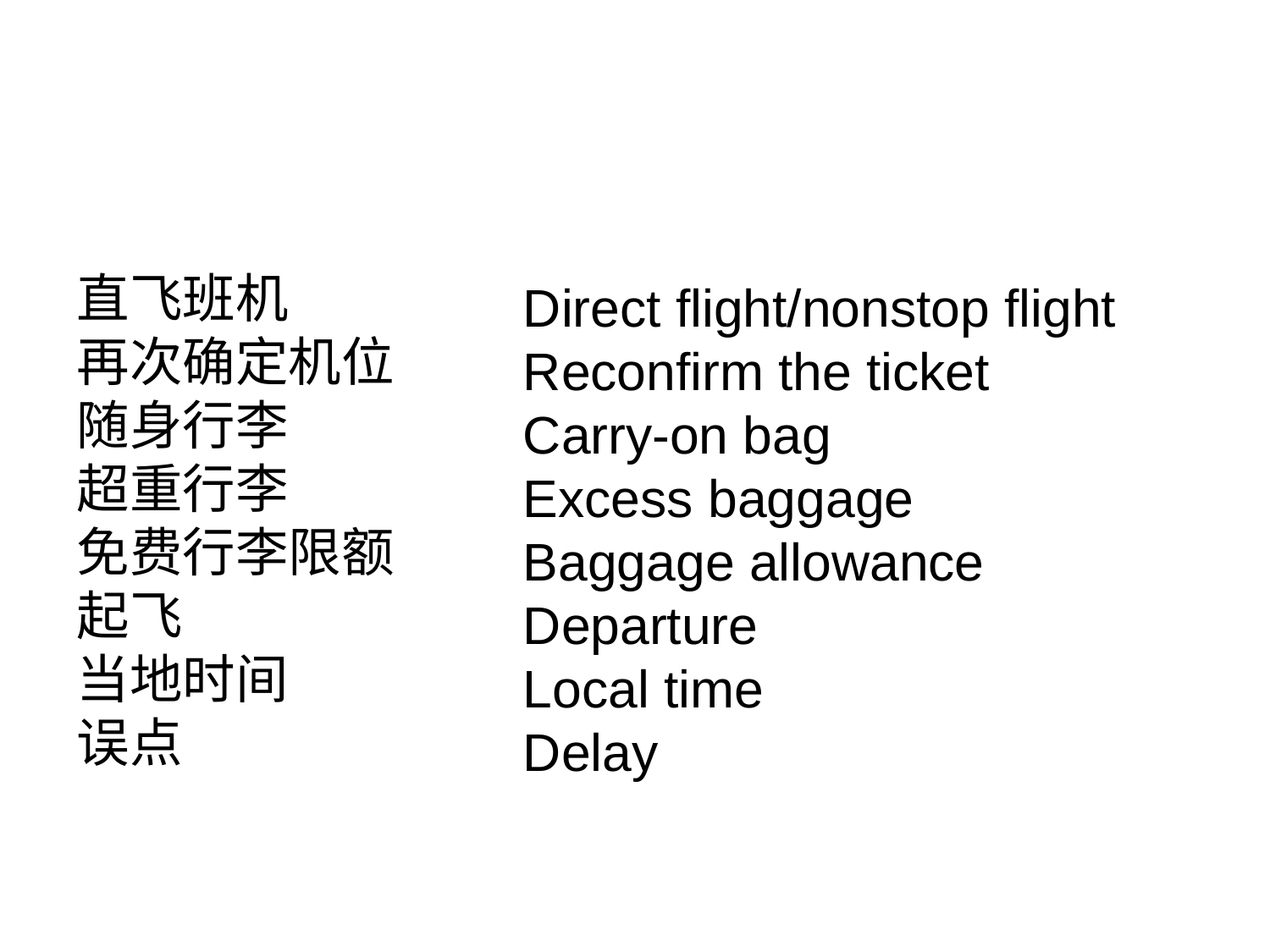

直飞班机
再次确定机位
随身行李
超重行李
免费行李限额
起飞
当地时间
误点
Direct flight/nonstop flight
Reconfirm the ticket
Carry-on bag
Excess baggage
Baggage allowance
Departure
Local time
Delay